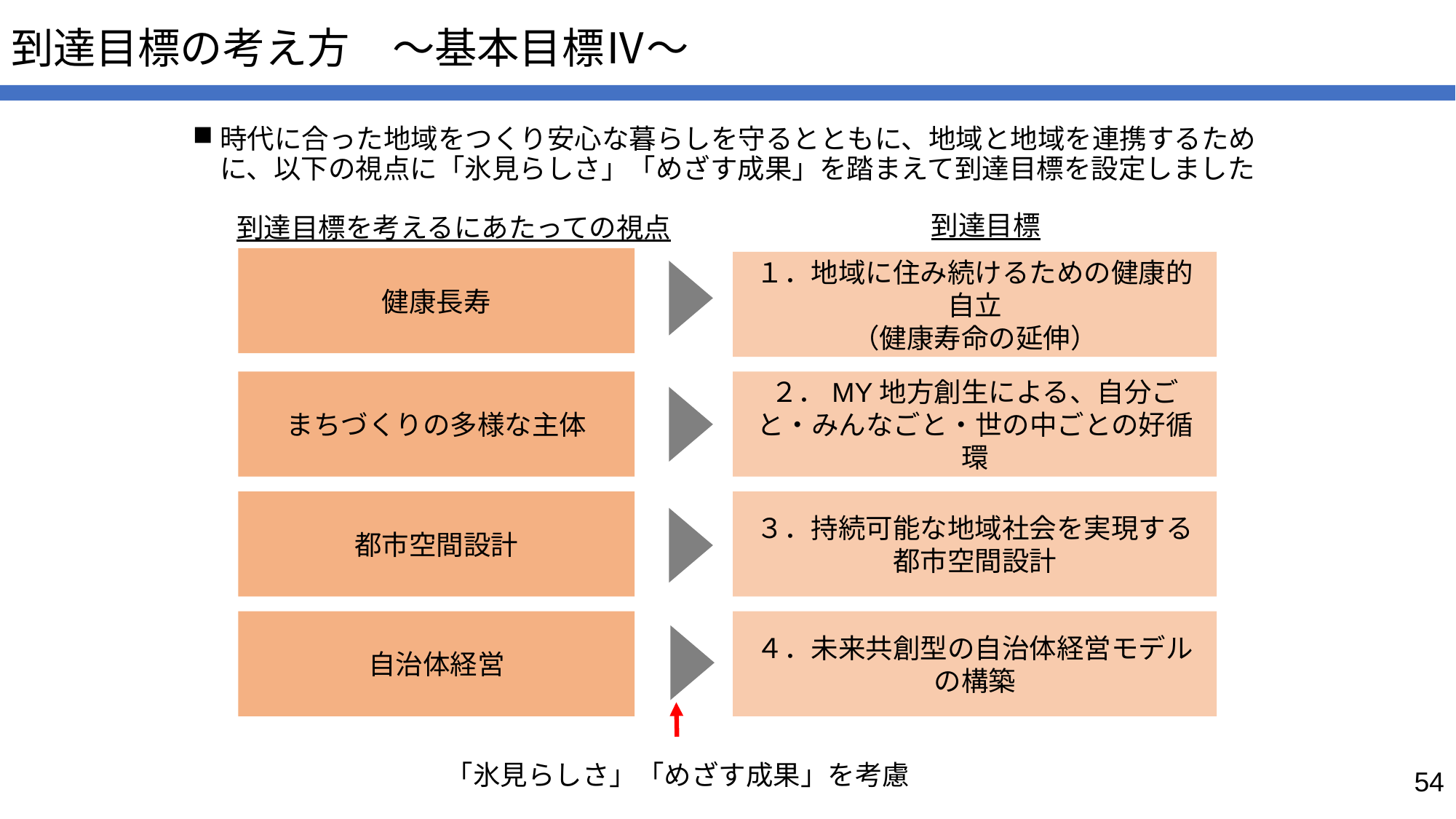

# 到達目標の考え方　～基本目標Ⅳ～
時代に合った地域をつくり安心な暮らしを守るとともに、地域と地域を連携するために、以下の視点に「氷見らしさ」「めざす成果」を踏まえて到達目標を設定しました
到達目標
到達目標を考えるにあたっての視点
健康長寿
１．地域に住み続けるための健康的自立
（健康寿命の延伸）

まちづくりの多様な主体
２．MY地方創生による、自分ごと・みんなごと・世の中ごとの好循環

都市空間設計
３．持続可能な地域社会を実現する都市空間設計

４．未来共創型の自治体経営モデルの構築
自治体経営

「氷見らしさ」「めざす成果」を考慮
54